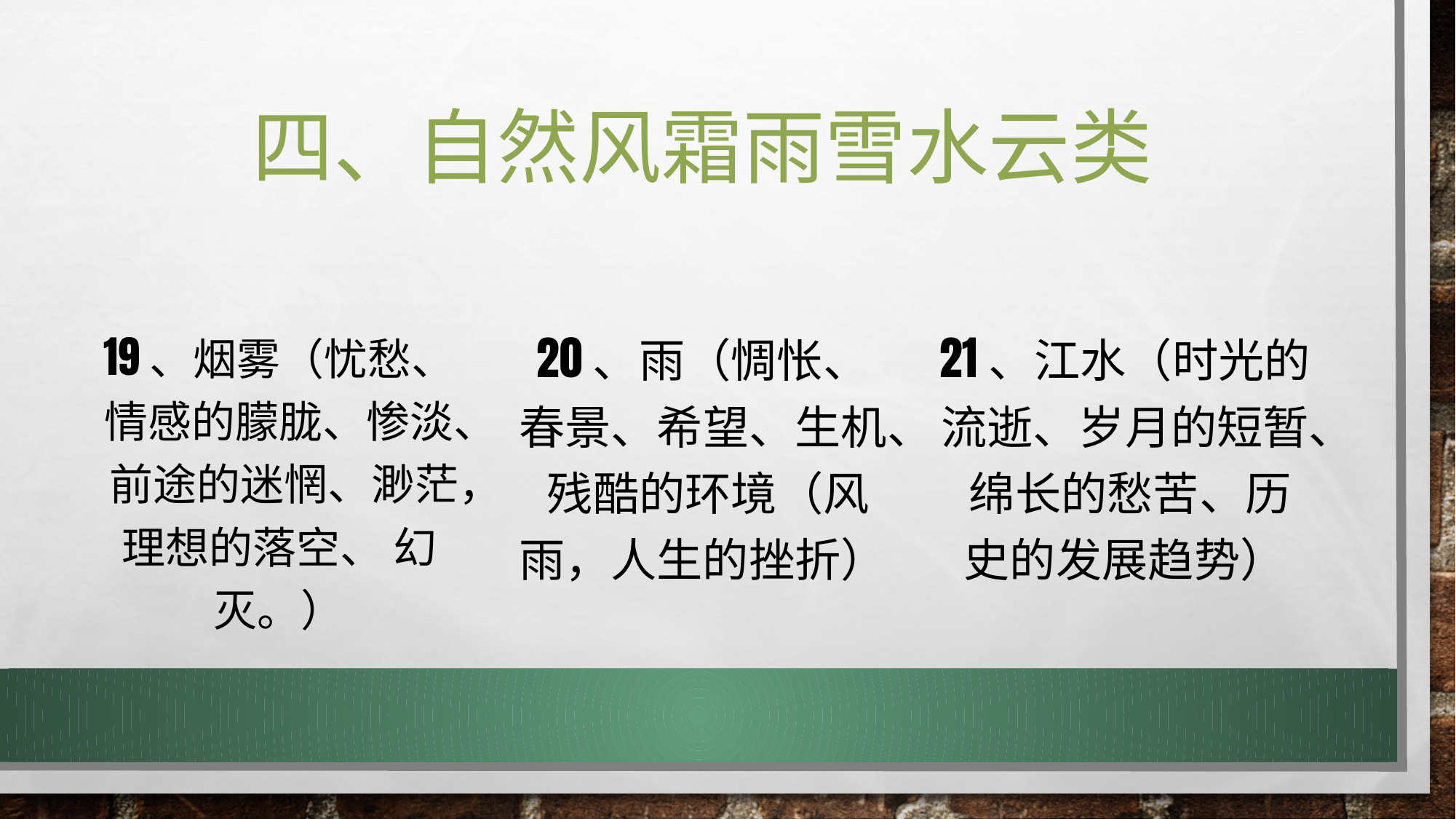

# 四、自然风霜雨雪水云类

19、烟雾（忧愁、情感的朦胧、惨淡、 前途的迷惘、渺茫，理想的落空、 幻灭。）
20、雨（惆怅、春景、希望、生机、 残酷的环境（风雨，人生的挫折）
21、江水（时光的流逝、岁月的短暂、 绵长的愁苦、历史的发展趋势）